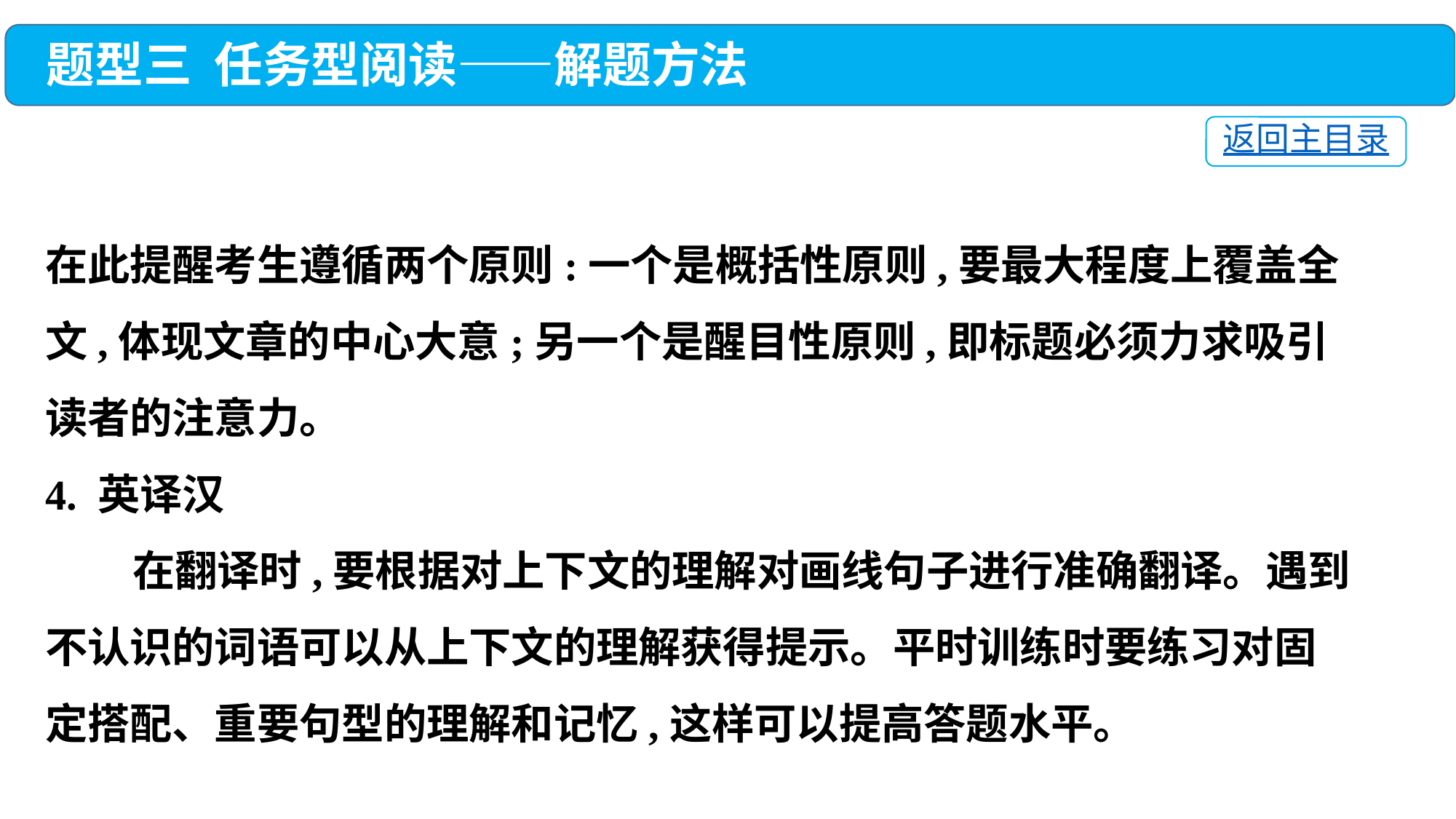

题型三  任务型阅读——解题方法
返回主目录
在此提醒考生遵循两个原则:一个是概括性原则,要最大程度上覆盖全文,体现文章的中心大意;另一个是醒目性原则,即标题必须力求吸引读者的注意力。
4. 英译汉
        在翻译时,要根据对上下文的理解对画线句子进行准确翻译。遇到不认识的词语可以从上下文的理解获得提示。平时训练时要练习对固定搭配、重要句型的理解和记忆,这样可以提高答题水平。